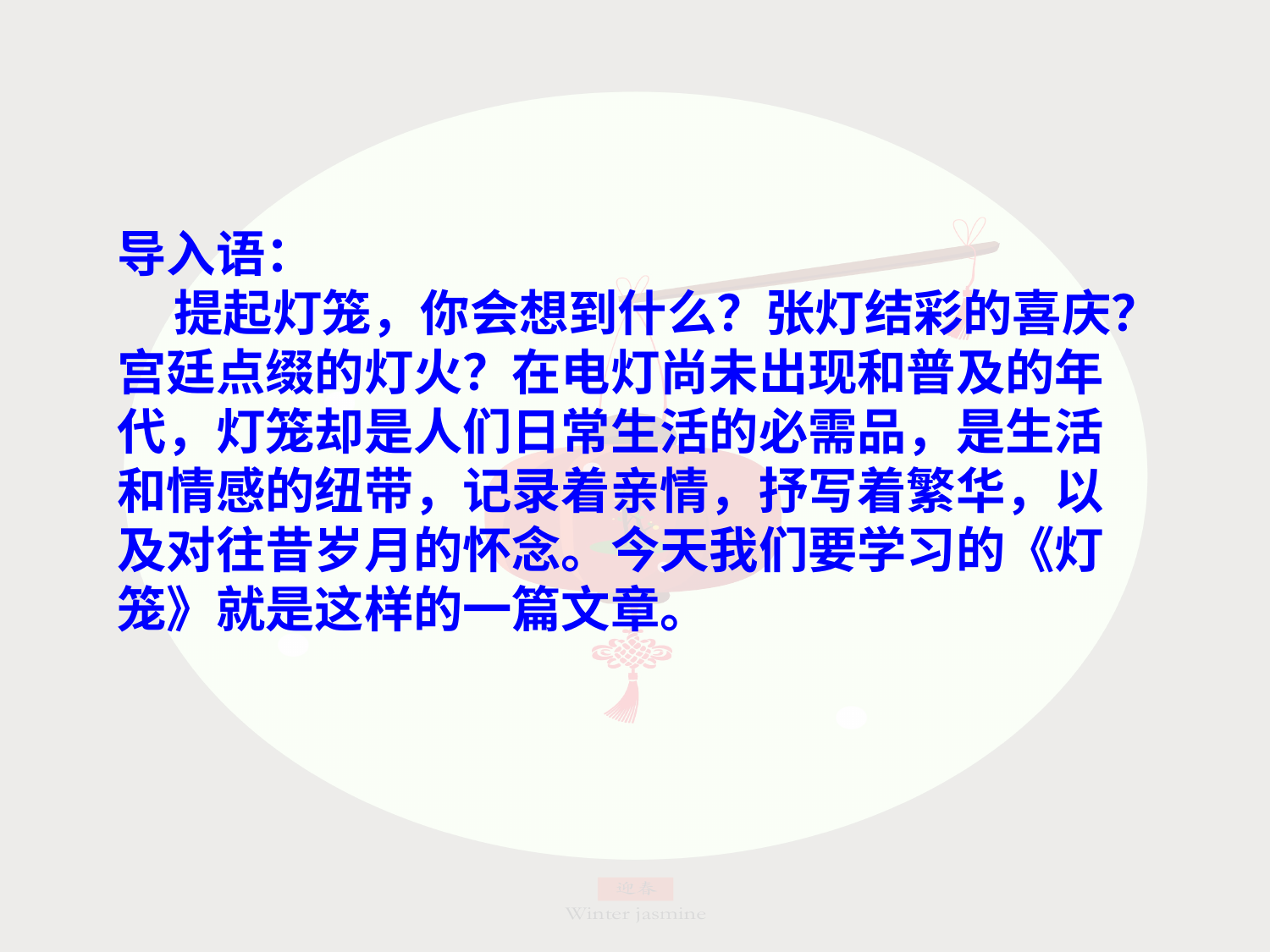

导入语：
    提起灯笼，你会想到什么？张灯结彩的喜庆？宫廷点缀的灯火？在电灯尚未出现和普及的年代，灯笼却是人们日常生活的必需品，是生活和情感的纽带，记录着亲情，抒写着繁华，以及对往昔岁月的怀念。今天我们要学习的《灯笼》就是这样的一篇文章。